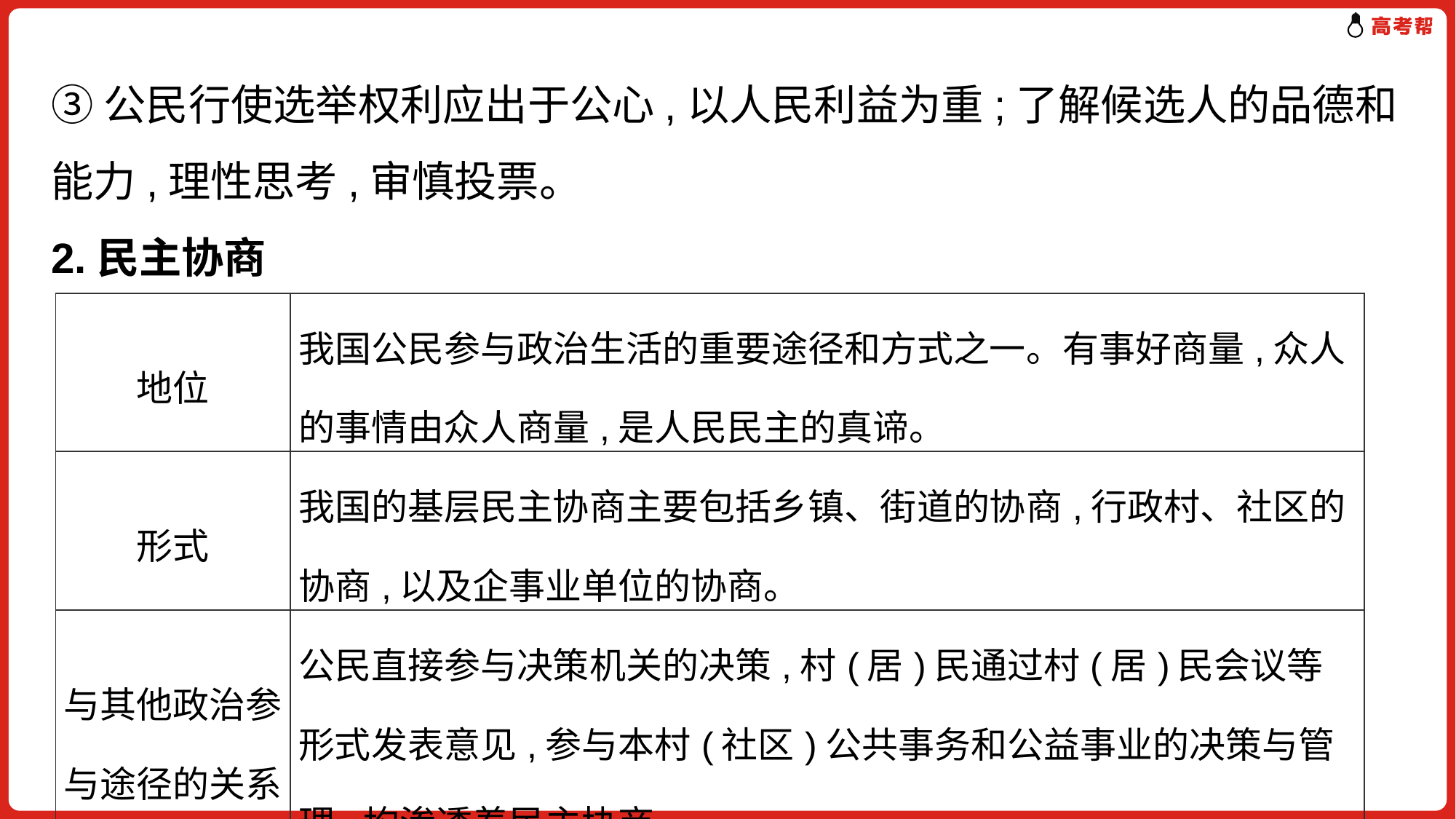

# ③公民行使选举权利应出于公心,以人民利益为重;了解候选人的品德和能力,理性思考,审慎投票。 2.民主协商
| 地位 | 我国公民参与政治生活的重要途径和方式之一。有事好商量,众人的事情由众人商量,是人民民主的真谛。 |
| --- | --- |
| 形式 | 我国的基层民主协商主要包括乡镇、街道的协商,行政村、社区的协商,以及企事业单位的协商。 |
| 与其他政治参与途径的关系 | 公民直接参与决策机关的决策,村(居)民通过村(居)民会议等形式发表意见,参与本村(社区)公共事务和公益事业的决策与管理,均渗透着民主协商。 |